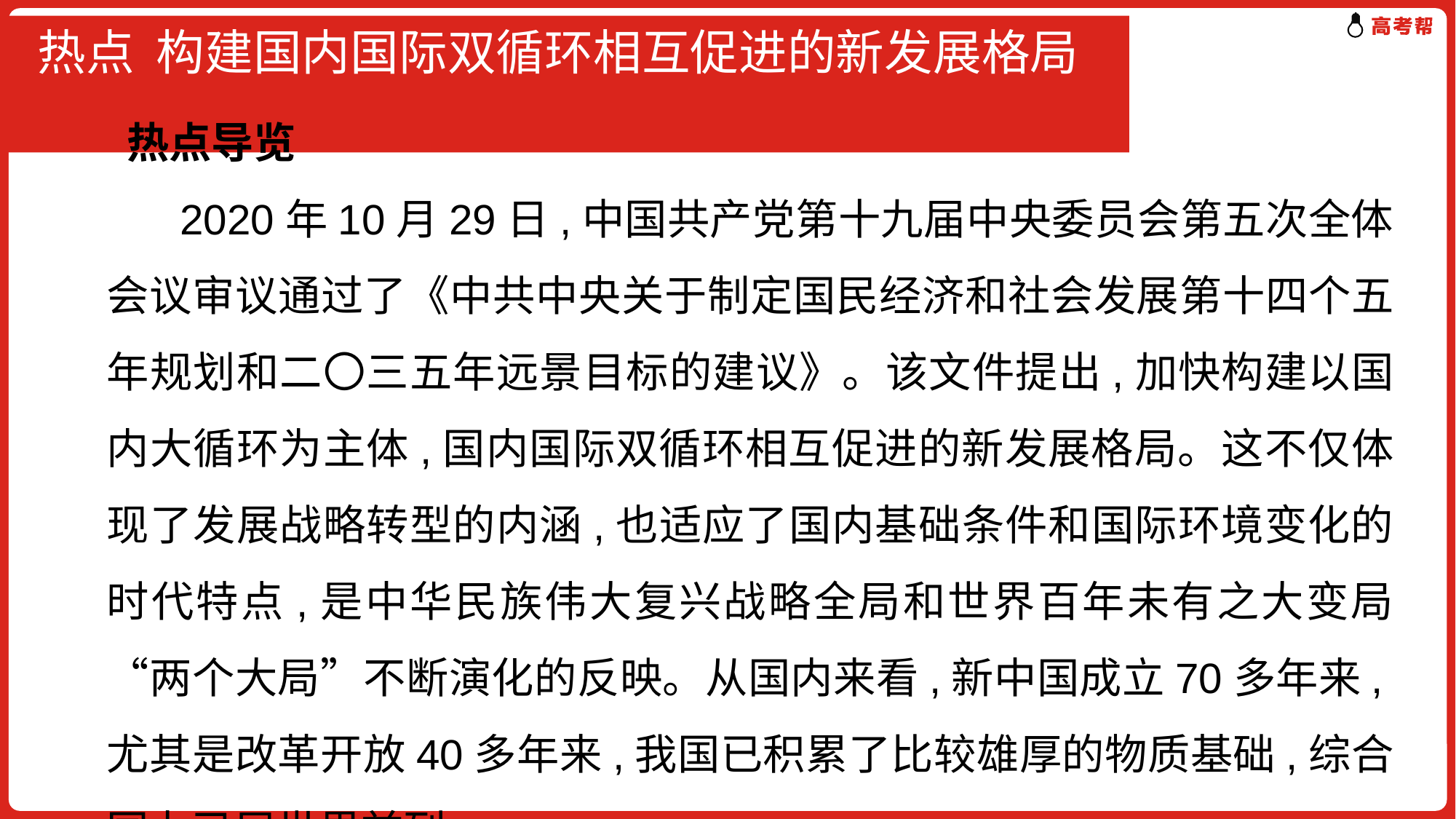

# 热点  构建国内国际双循环相互促进的新发展格局
 热点导览
      2020年10月29日,中国共产党第十九届中央委员会第五次全体会议审议通过了《中共中央关于制定国民经济和社会发展第十四个五年规划和二〇三五年远景目标的建议》。该文件提出,加快构建以国内大循环为主体,国内国际双循环相互促进的新发展格局。这不仅体现了发展战略转型的内涵,也适应了国内基础条件和国际环境变化的时代特点,是中华民族伟大复兴战略全局和世界百年未有之大变局“两个大局”不断演化的反映。从国内来看,新中国成立70多年来,尤其是改革开放40多年来,我国已积累了比较雄厚的物质基础,综合国力已居世界前列。